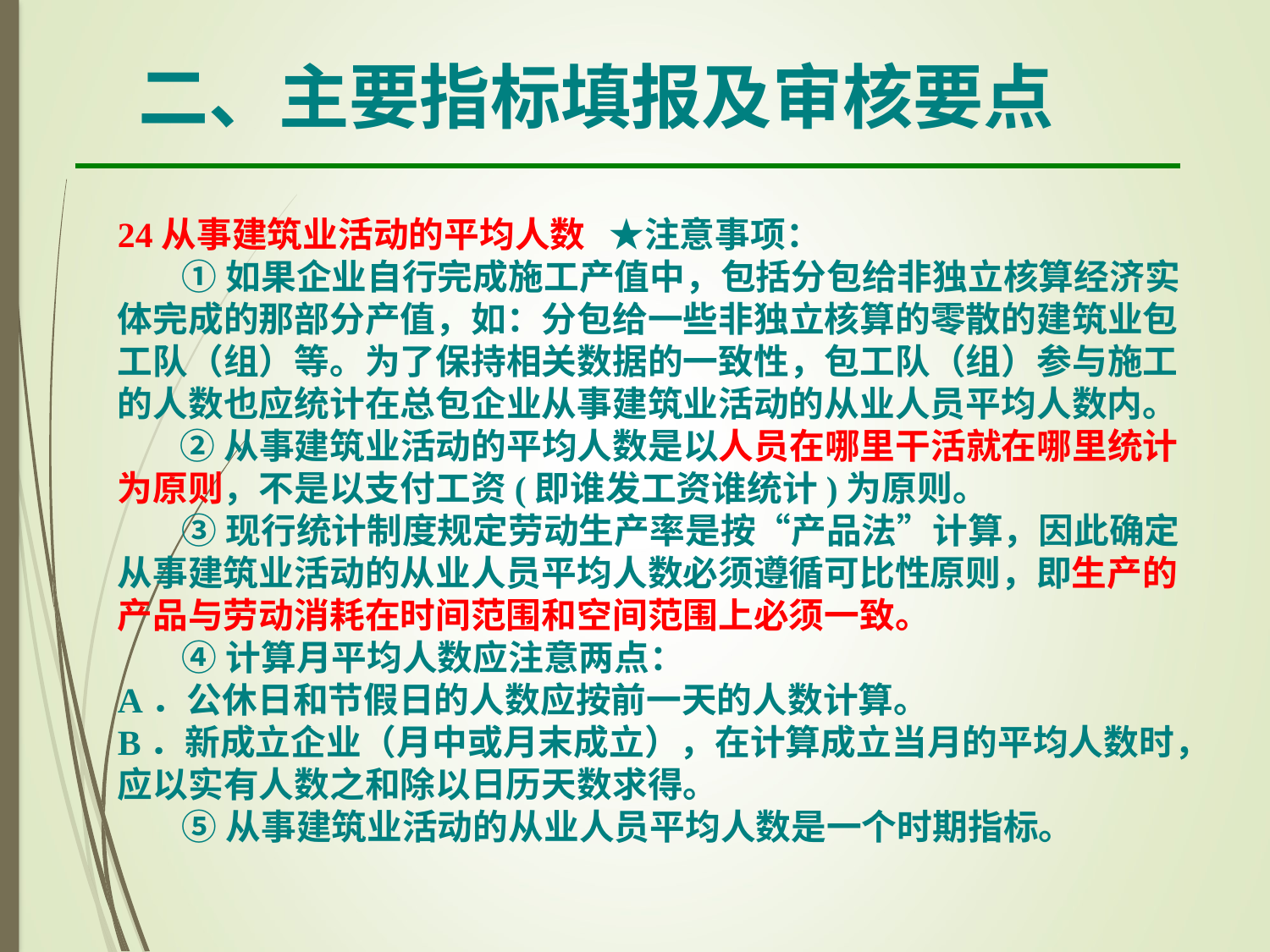

二、主要指标填报及审核要点
24从事建筑业活动的平均人数   ★注意事项：
        ①如果企业自行完成施工产值中，包括分包给非独立核算经济实体完成的那部分产值，如：分包给一些非独立核算的零散的建筑业包工队（组）等。为了保持相关数据的一致性，包工队（组）参与施工的人数也应统计在总包企业从事建筑业活动的从业人员平均人数内。
        ②从事建筑业活动的平均人数是以人员在哪里干活就在哪里统计为原则，不是以支付工资(即谁发工资谁统计)为原则。
        ③现行统计制度规定劳动生产率是按“产品法”计算，因此确定从事建筑业活动的从业人员平均人数必须遵循可比性原则，即生产的产品与劳动消耗在时间范围和空间范围上必须一致。
        ④计算月平均人数应注意两点：
A．公休日和节假日的人数应按前一天的人数计算。
B．新成立企业（月中或月末成立），在计算成立当月的平均人数时，应以实有人数之和除以日历天数求得。
        ⑤从事建筑业活动的从业人员平均人数是一个时期指标。